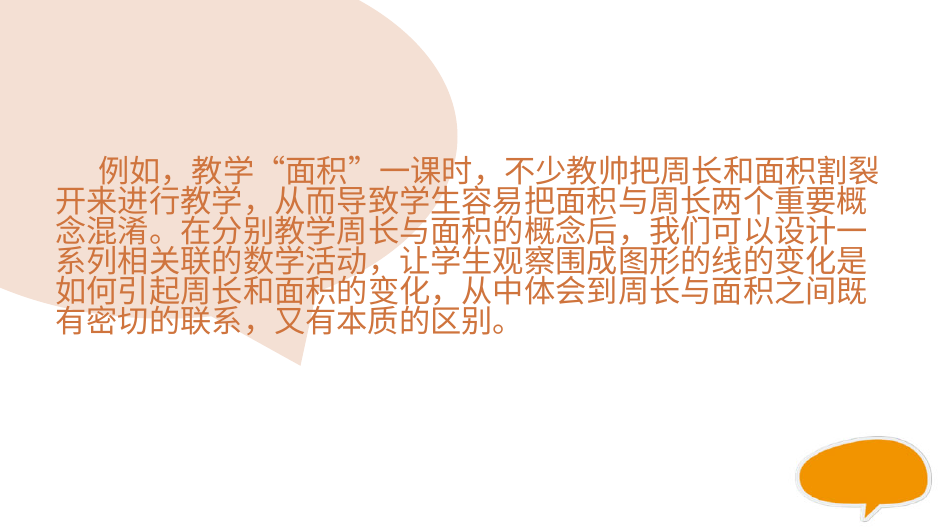

#

     例如，教学“面积”一课时，不少教帅把周长和面积割裂开来进行教学，从而导致学生容易把面积与周长两个重要概念混淆。在分别教学周长与面积的概念后，我们可以设计一系列相关联的数学活动，让学生观察围成图形的线的变化是如何引起周长和面积的变化，从中体会到周长与面积之间既有密切的联系，又有本质的区别。